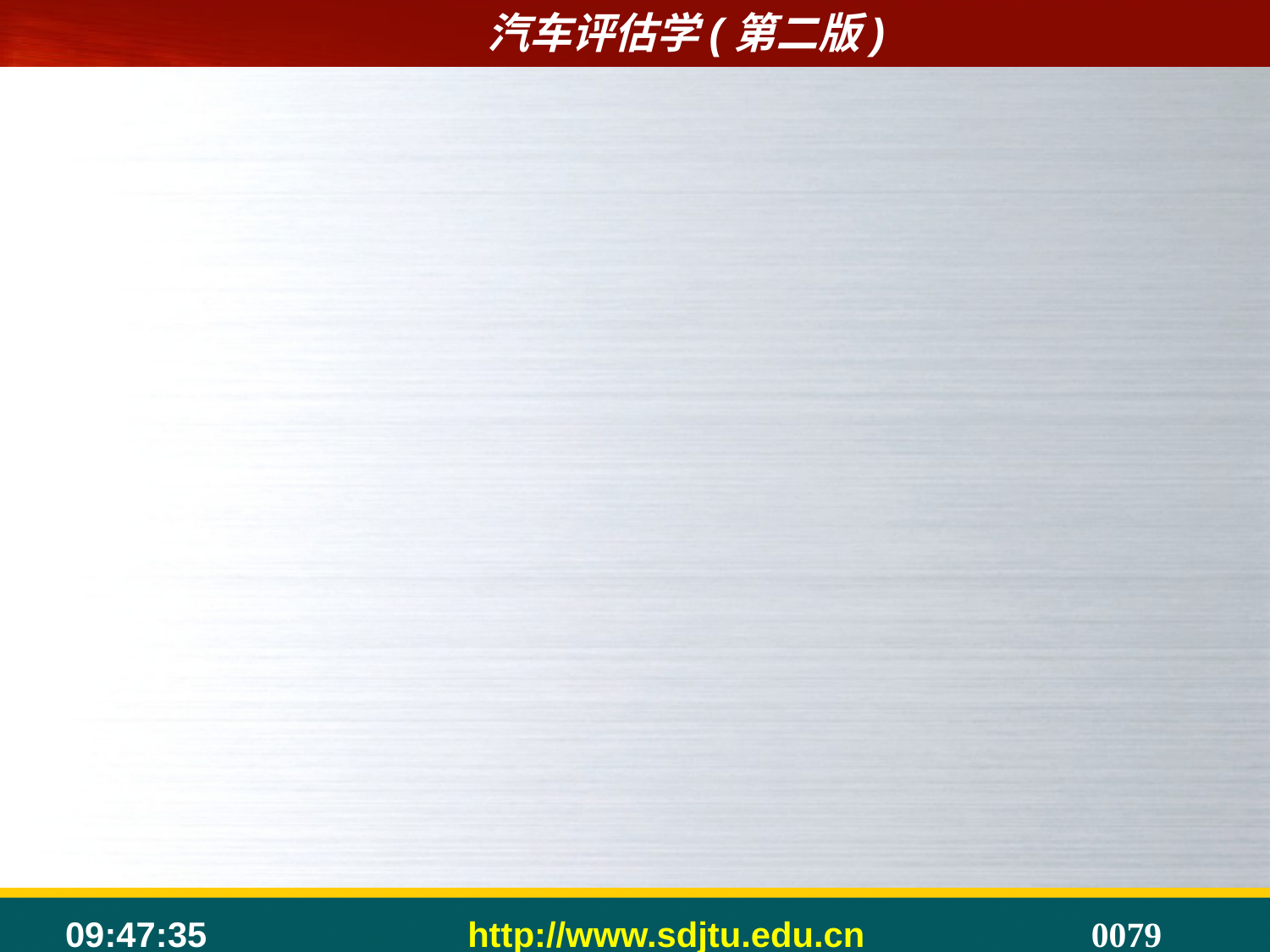

#
4.1.3消费者购车行为模式
4.1.4汽车消费者购买行为６W2H分析法
	6W2H—即Who、What、Which、Why、When、Where、How、How much。
	1.Who
	区域市场由谁构成？谁是竞争者？谁做得最好？谁做得不好？谁需要汽车？谁会购买？谁可能参与购买？谁决定购买？谁使用所购产品？谁是购买的发起者？谁影响购买者的思想？
	 2.What
	顾客追求什么？顾客的需求和欲望是什么？对顾客最有吸引力的产品是什么？满足顾客购买愿望的效用是什么？顾客追求的核心利益是什么？顾客欲购买什么品牌或型号的汽车？
	3.Which
	顾客准备购买哪种型号的汽车产品？在多家经销商中顾客会到哪家经销商购买汽车？在多个品牌中购买哪个品牌的产品？购买著名品牌还是非著名品牌的产品？在有多种替代品的产品中决定可能购买哪种？